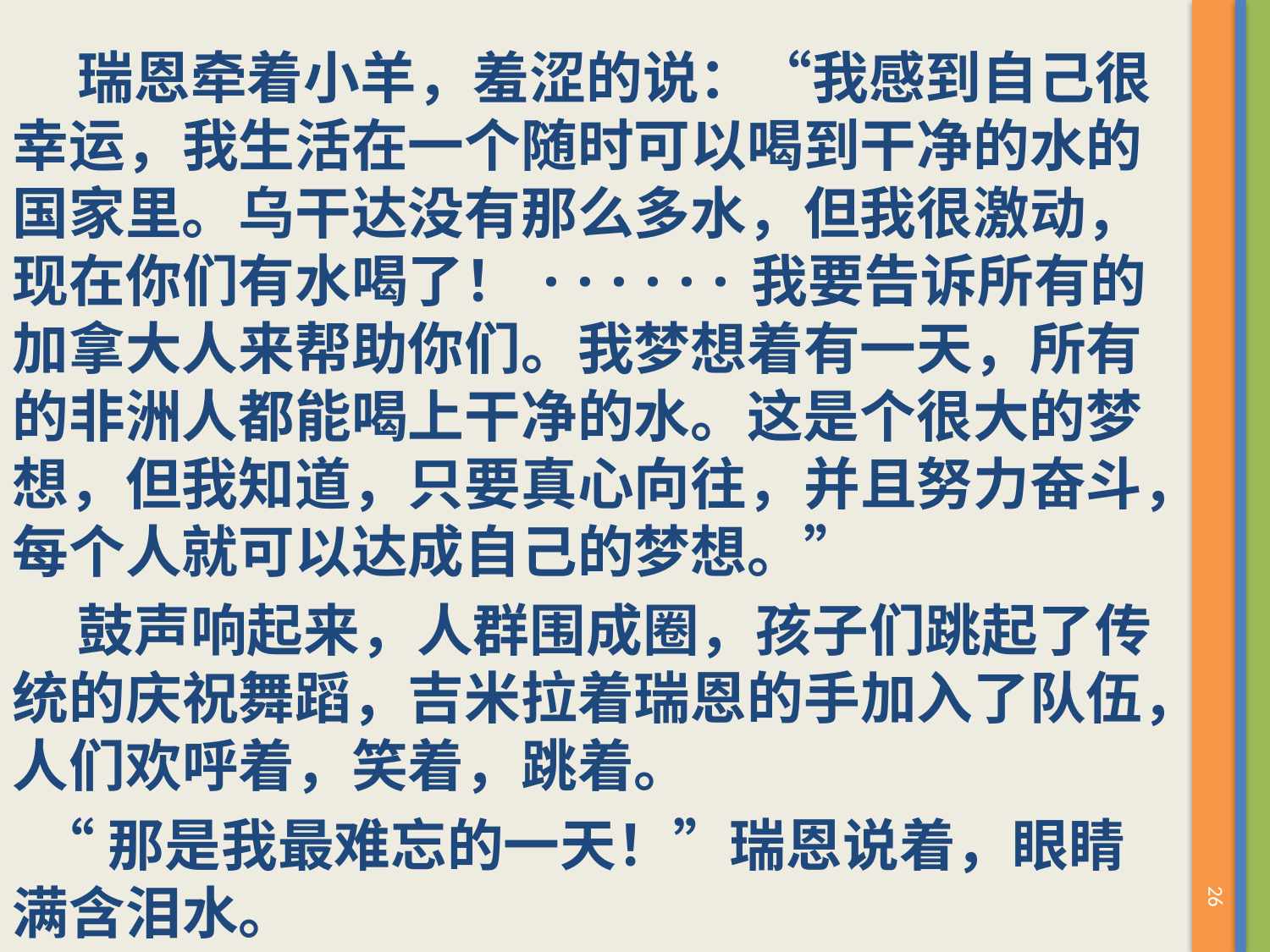

瑞恩牵着小羊，羞涩的说：“我感到自己很幸运，我生活在一个随时可以喝到干净的水的国家里。乌干达没有那么多水，但我很激动，现在你们有水喝了！······我要告诉所有的加拿大人来帮助你们。我梦想着有一天，所有的非洲人都能喝上干净的水。这是个很大的梦想，但我知道，只要真心向往，并且努力奋斗，每个人就可以达成自己的梦想。”
    鼓声响起来，人群围成圈，孩子们跳起了传统的庆祝舞蹈，吉米拉着瑞恩的手加入了队伍，人们欢呼着，笑着，跳着。
  “那是我最难忘的一天！”瑞恩说着，眼睛满含泪水。
26